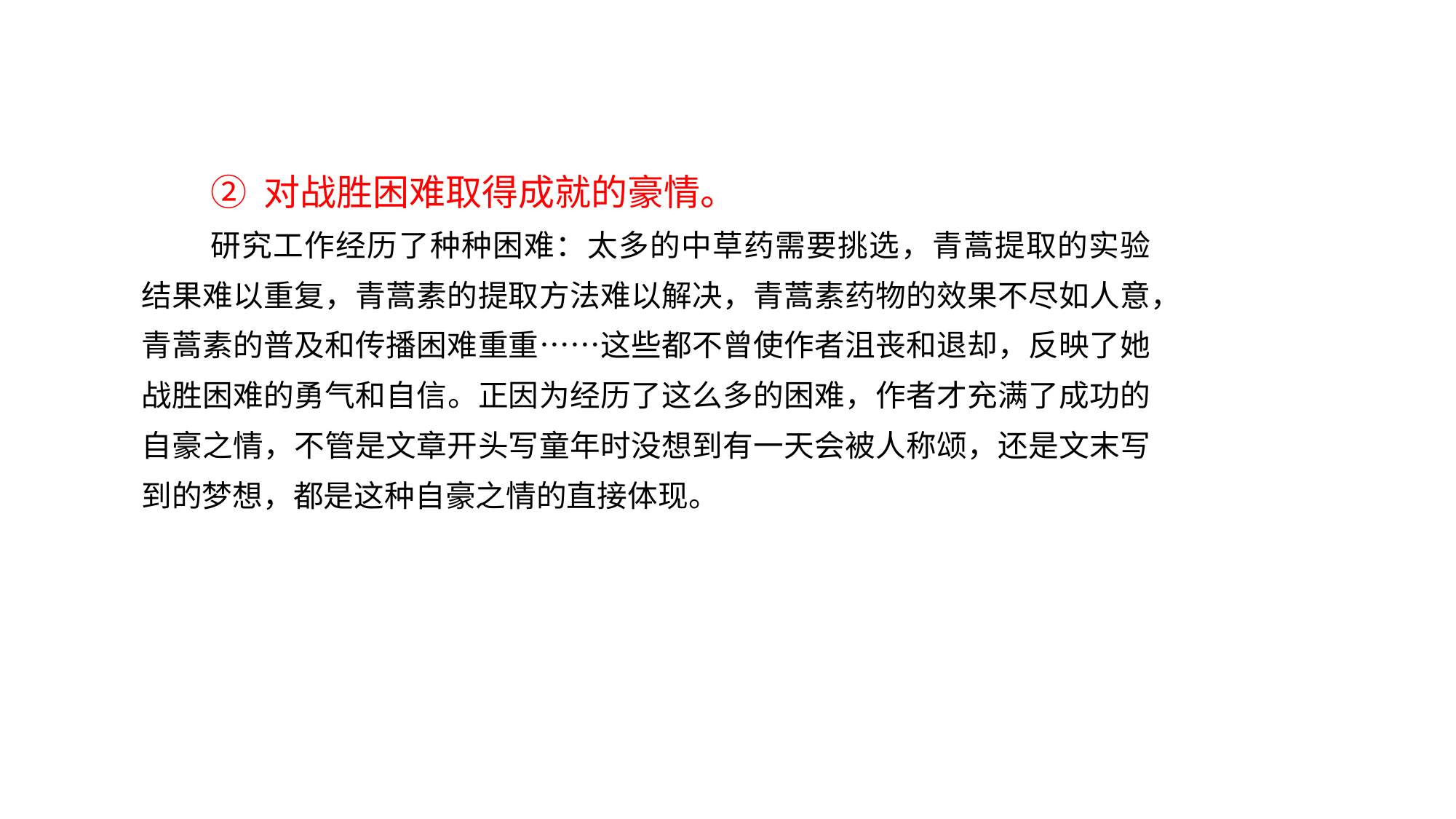

② 对战胜困难取得成就的豪情。
研究工作经历了种种困难：太多的中草药需要挑选，青蒿提取的实验结果难以重复，青蒿素的提取方法难以解决，青蒿素药物的效果不尽如人意，青蒿素的普及和传播困难重重……这些都不曾使作者沮丧和退却，反映了她战胜困难的勇气和自信。正因为经历了这么多的困难，作者才充满了成功的自豪之情，不管是文章开头写童年时没想到有一天会被人称颂，还是文末写到的梦想，都是这种自豪之情的直接体现。